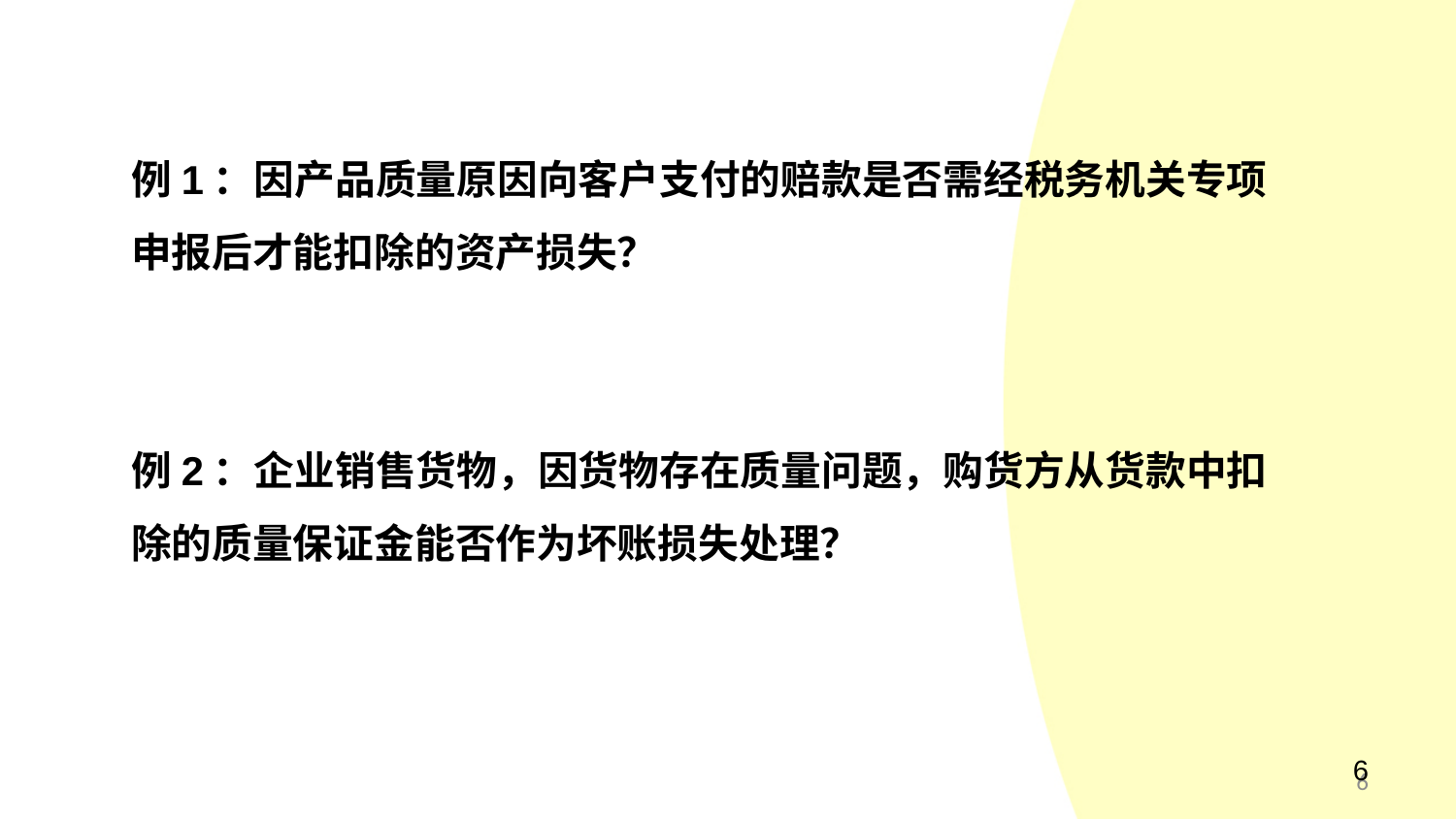

例1：因产品质量原因向客户支付的赔款是否需经税务机关专项申报后才能扣除的资产损失？

例2：企业销售货物，因货物存在质量问题，购货方从货款中扣除的质量保证金能否作为坏账损失处理？

6

6